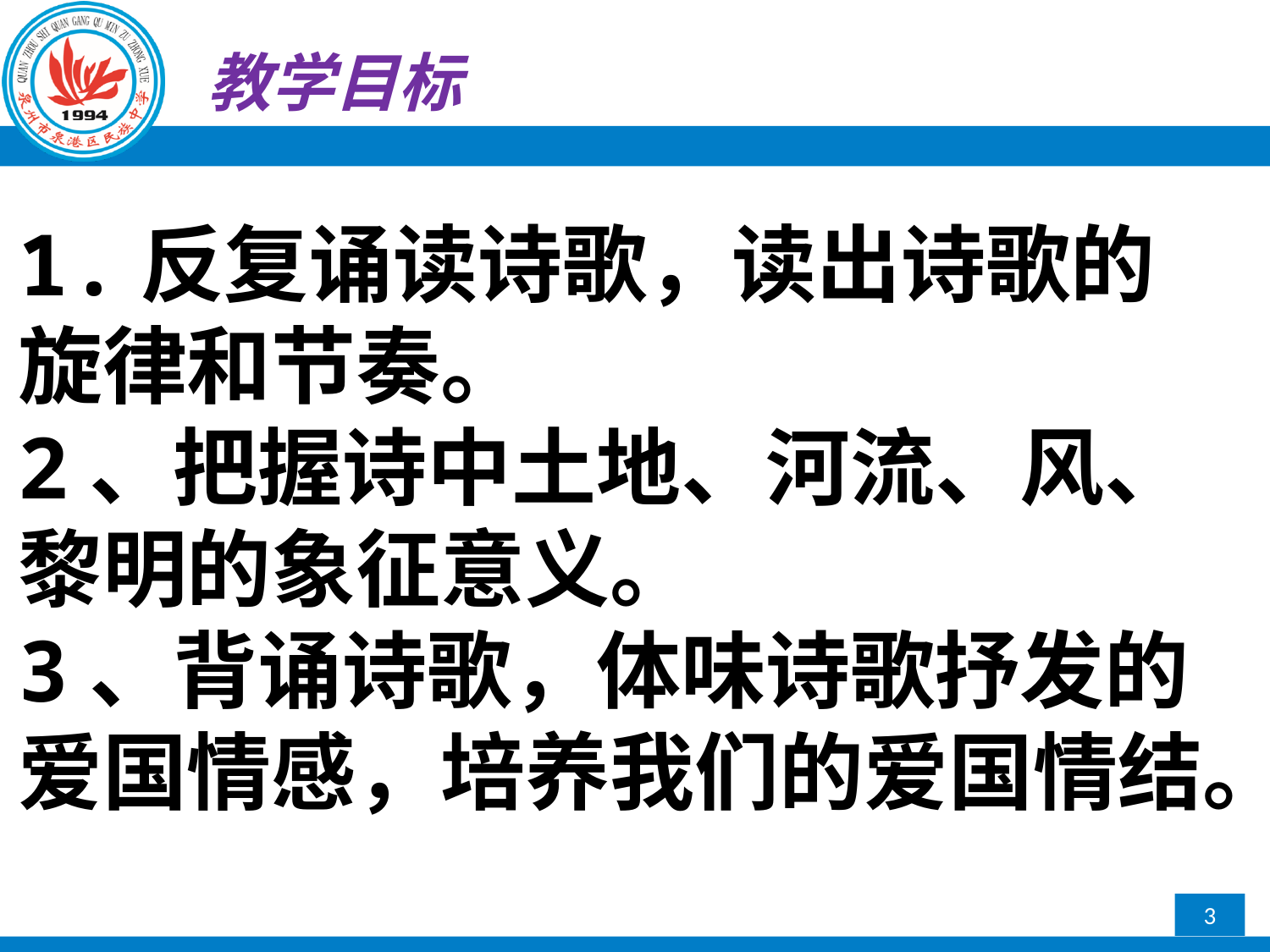

教学目标
1.反复诵读诗歌，读出诗歌的旋律和节奏。
2、把握诗中土地、河流、风、黎明的象征意义。
3、背诵诗歌，体味诗歌抒发的爱国情感，培养我们的爱国情结。